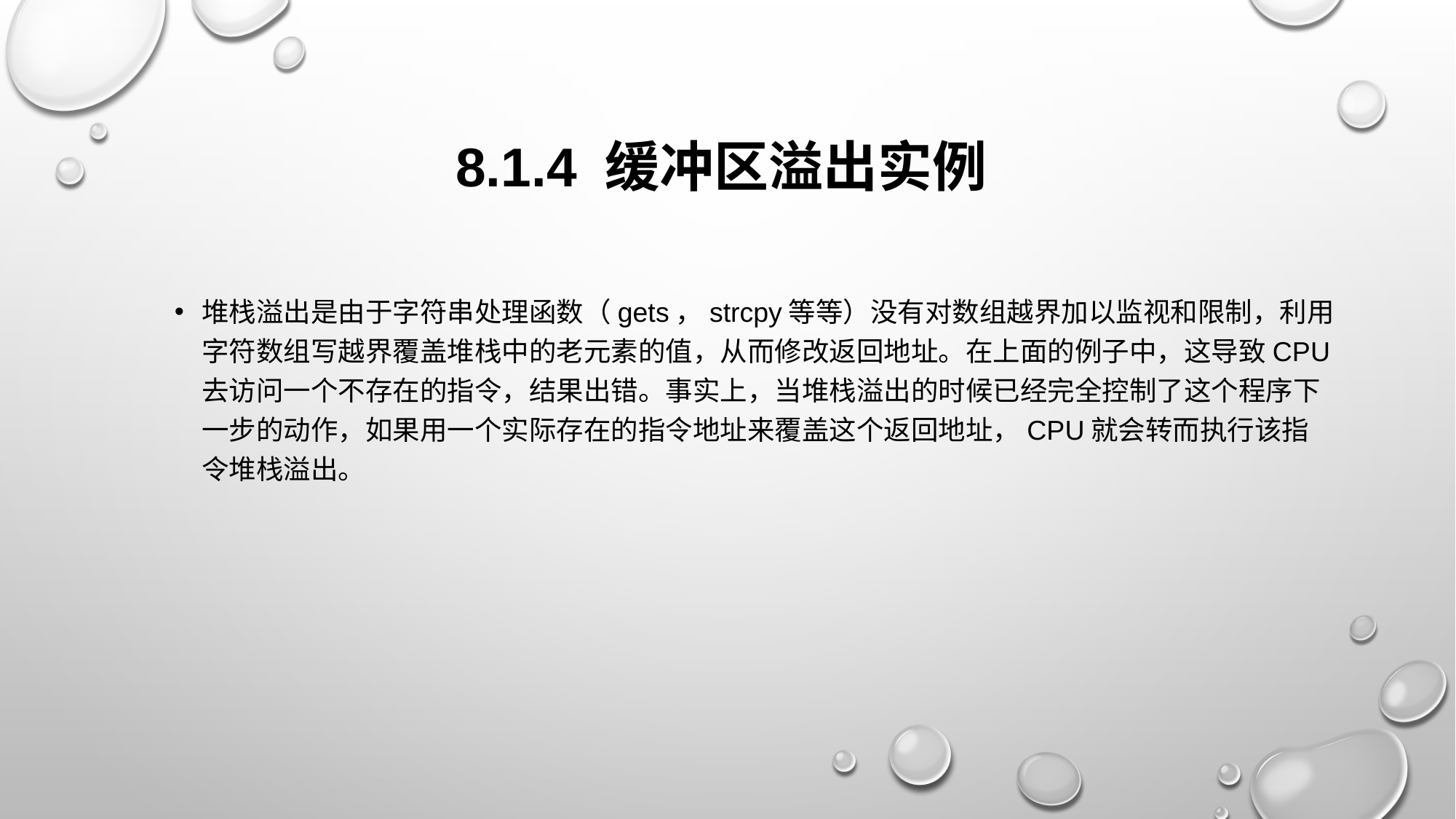

# 8.1.4 缓冲区溢出实例
堆栈溢出是由于字符串处理函数（gets，strcpy等等）没有对数组越界加以监视和限制，利用字符数组写越界覆盖堆栈中的老元素的值，从而修改返回地址。在上面的例子中，这导致CPU去访问一个不存在的指令，结果出错。事实上，当堆栈溢出的时候已经完全控制了这个程序下一步的动作，如果用一个实际存在的指令地址来覆盖这个返回地址，CPU就会转而执行该指令堆栈溢出。